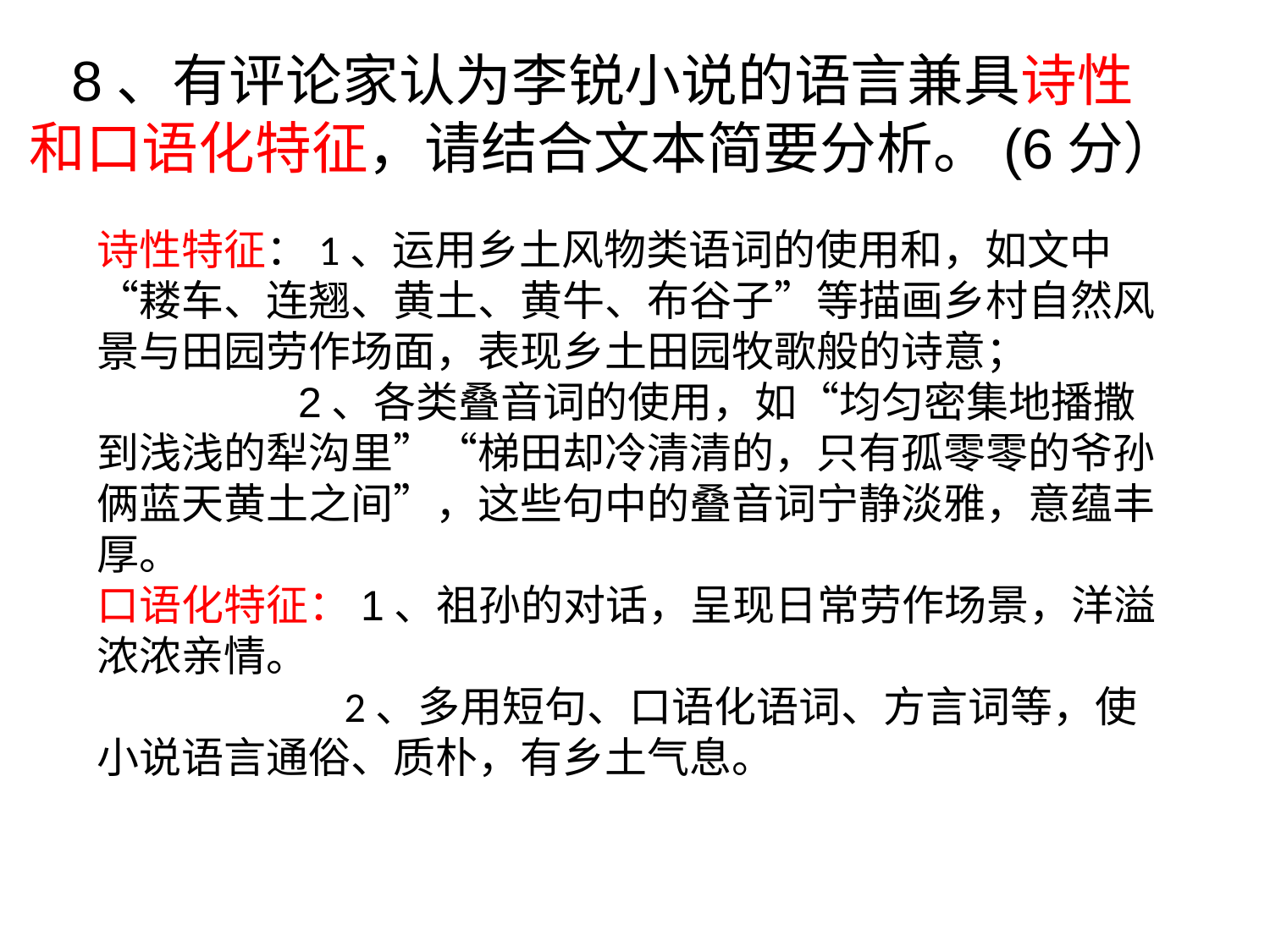

8、有评论家认为李锐小说的语言兼具诗性和口语化特征，请结合文本简要分析。(6分）
诗性特征：1、运用乡土风物类语词的使用和，如文中“耧车、连翘、黄土、黄牛、布谷子”等描画乡村自然风景与田园劳作场面，表现乡土田园牧歌般的诗意；
                 2、各类叠音词的使用，如“均匀密集地播撒到浅浅的犁沟里”“梯田却冷清清的，只有孤零零的爷孙俩蓝天黄土之间”，这些句中的叠音词宁静淡雅，意蕴丰厚。
口语化特征：1、祖孙的对话，呈现日常劳作场景，洋溢浓浓亲情。
                          2、多用短句、口语化语词、方言词等，使小说语言通俗、质朴，有乡土气息。